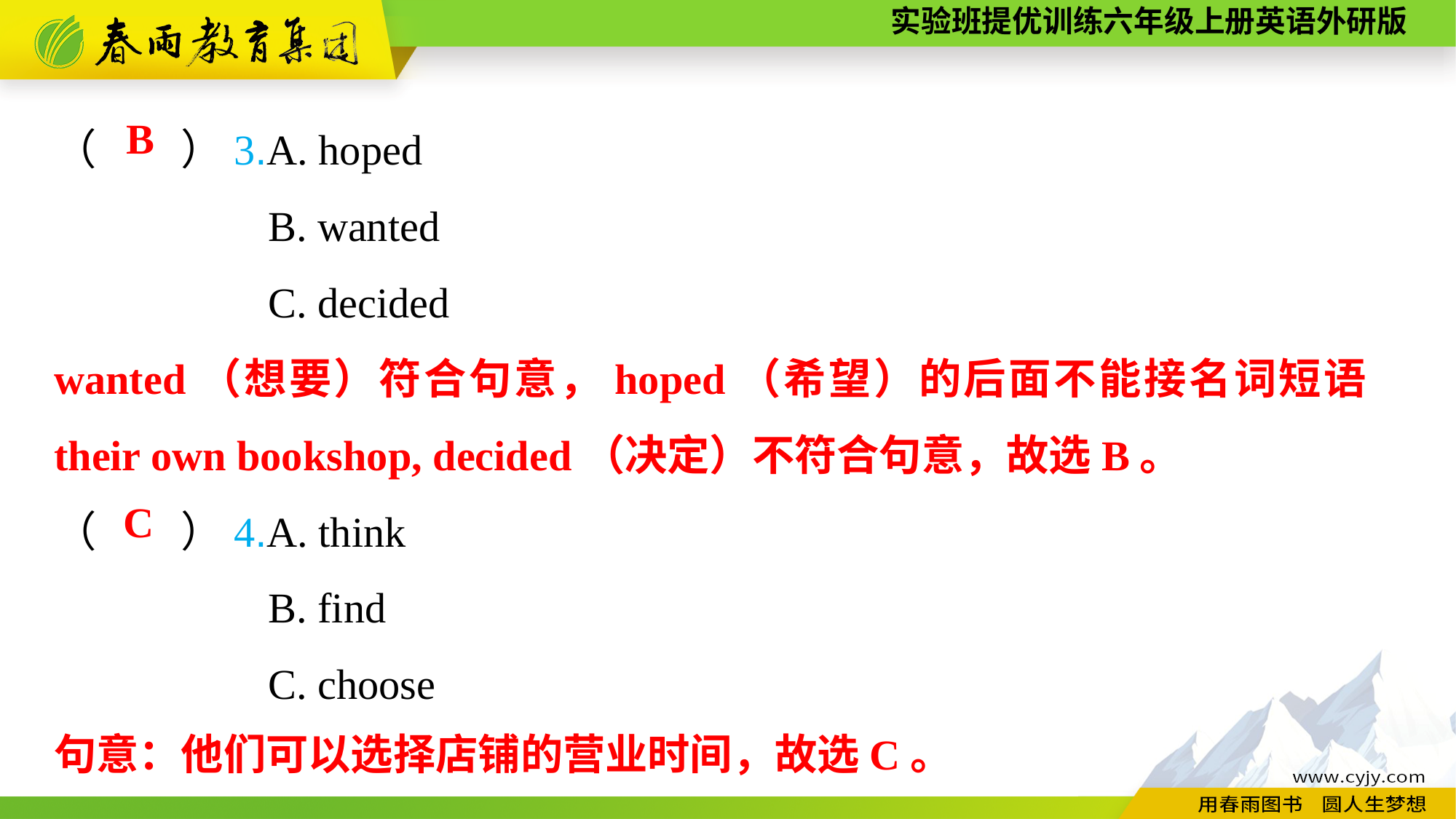

（　　）3.A. hoped
B. wanted
C. decided

（　　）4.A. think
B. find
C. choose
B
wanted（想要）符合句意，hoped（希望）的后面不能接名词短语their own bookshop, decided（决定）不符合句意，故选B。
C
句意：他们可以选择店铺的营业时间，故选C。